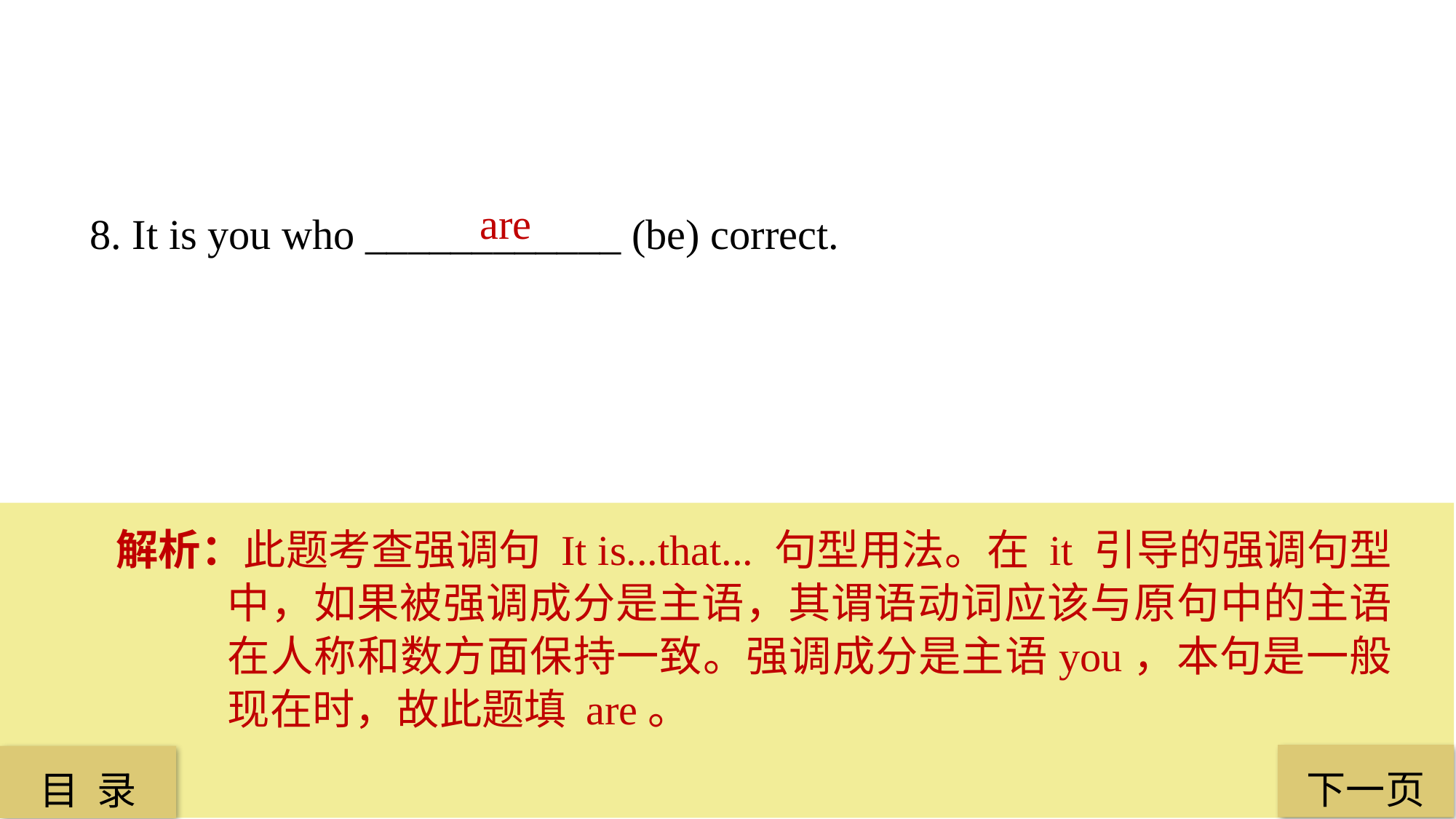

are
8. It is you who ____________ (be) correct.
解析：此题考查强调句 It is...that... 句型用法。在 it 引导的强调句型中，如果被强调成分是主语，其谓语动词应该与原句中的主语在人称和数方面保持一致。强调成分是主语you，本句是一般现在时，故此题填 are。